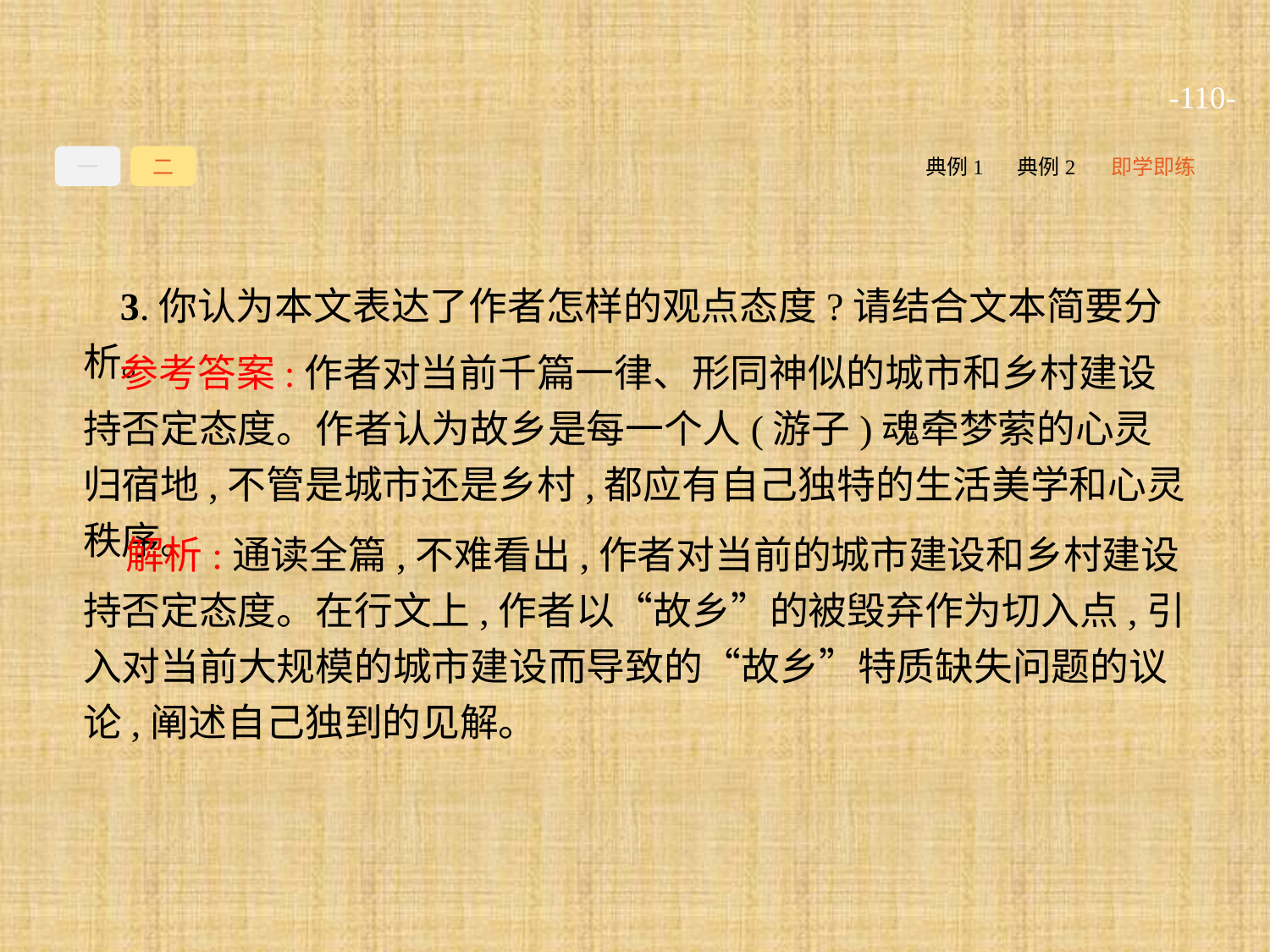

-110-
一
二
典例1
典例2
即学即练
3.你认为本文表达了作者怎样的观点态度?请结合文本简要分析。
参考答案:作者对当前千篇一律、形同神似的城市和乡村建设持否定态度。作者认为故乡是每一个人(游子)魂牵梦萦的心灵归宿地,不管是城市还是乡村,都应有自己独特的生活美学和心灵秩序。
解析:通读全篇,不难看出,作者对当前的城市建设和乡村建设持否定态度。在行文上,作者以“故乡”的被毁弃作为切入点,引入对当前大规模的城市建设而导致的“故乡”特质缺失问题的议论,阐述自己独到的见解。